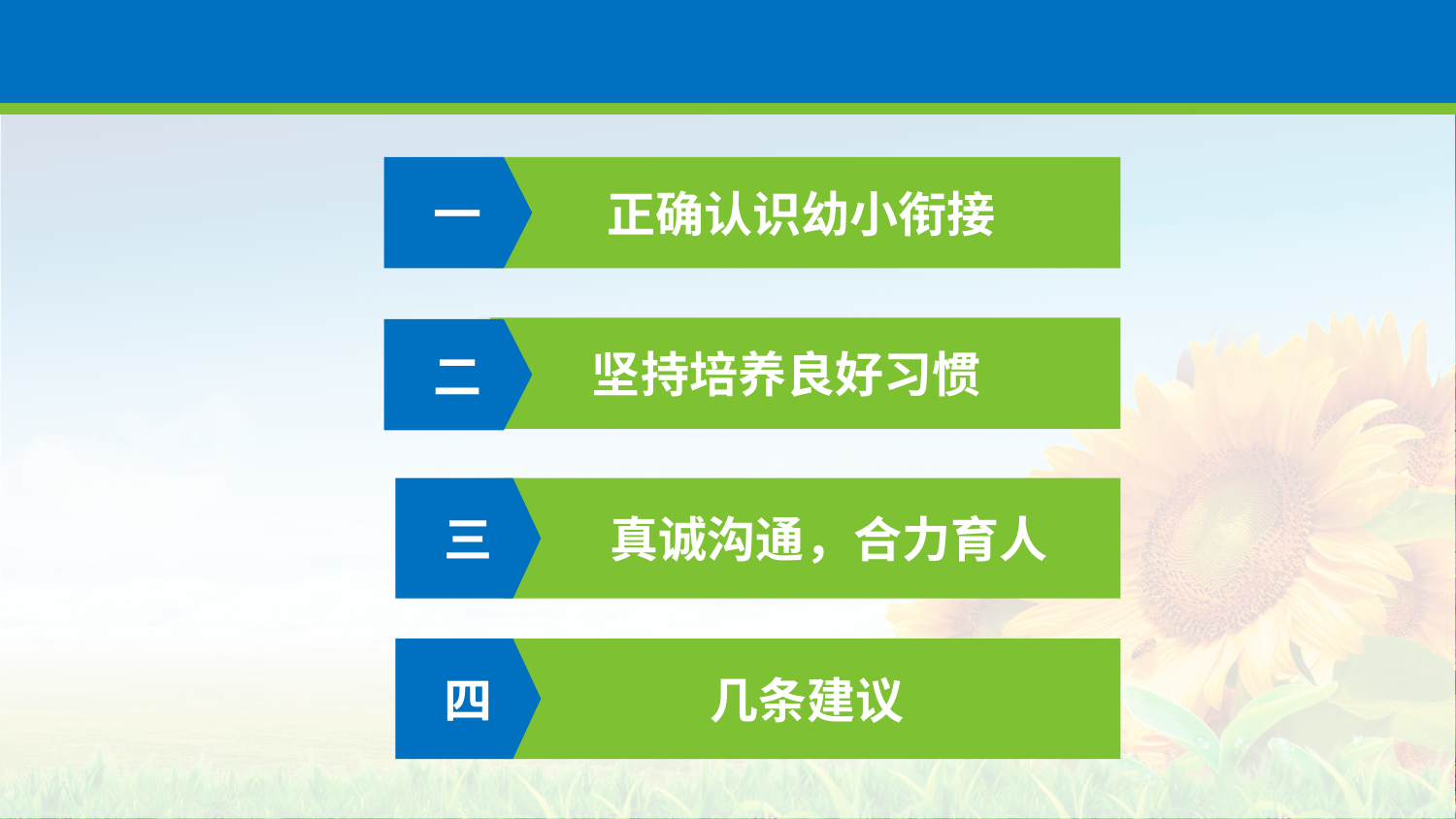

一
正确认识幼小衔接
        坚持培养良好习惯
二
三
   真诚沟通，合力育人
四
几条建议